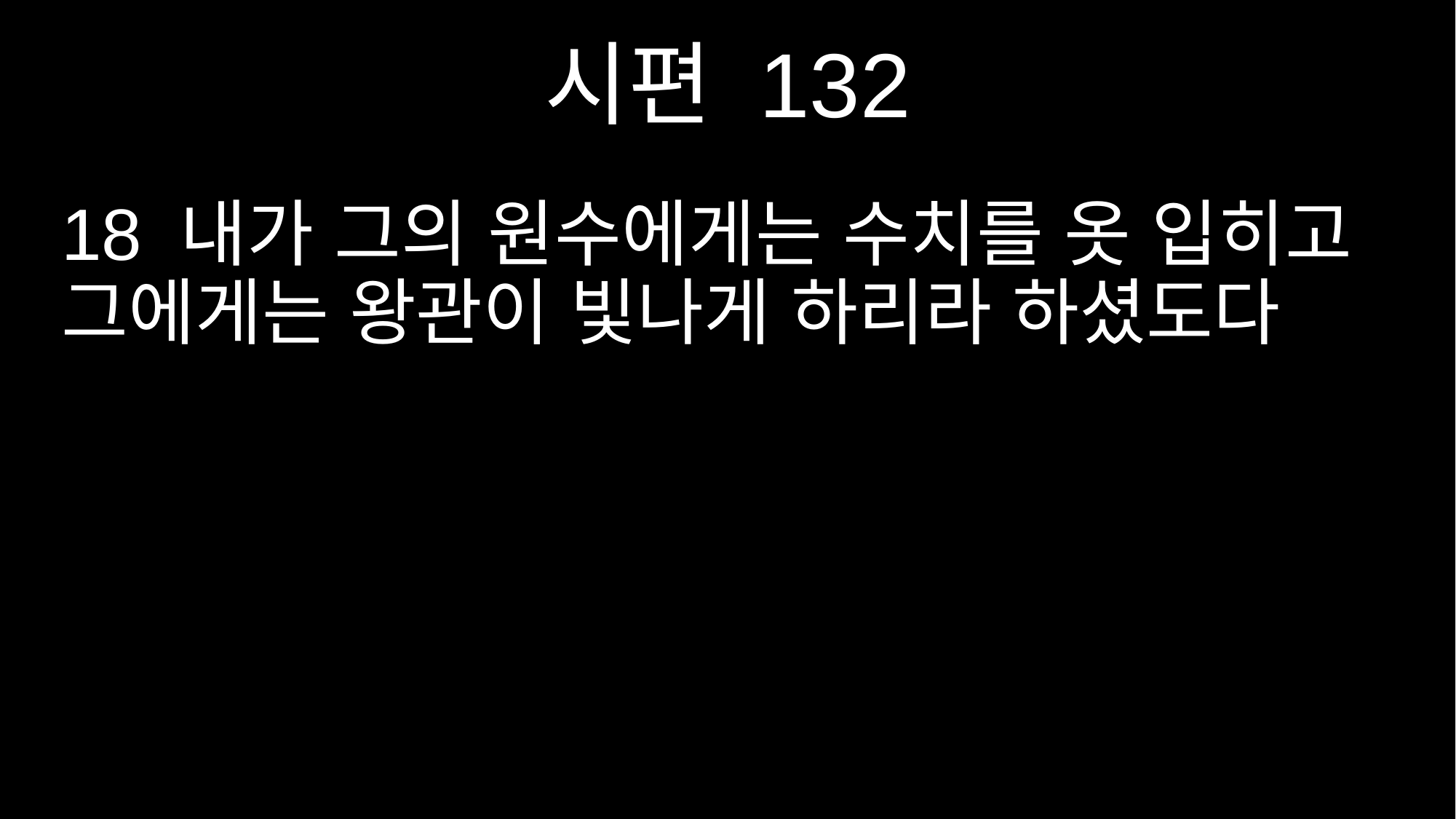

시편 132
18 내가 그의 원수에게는 수치를 옷 입히고 그에게는 왕관이 빛나게 하리라 하셨도다